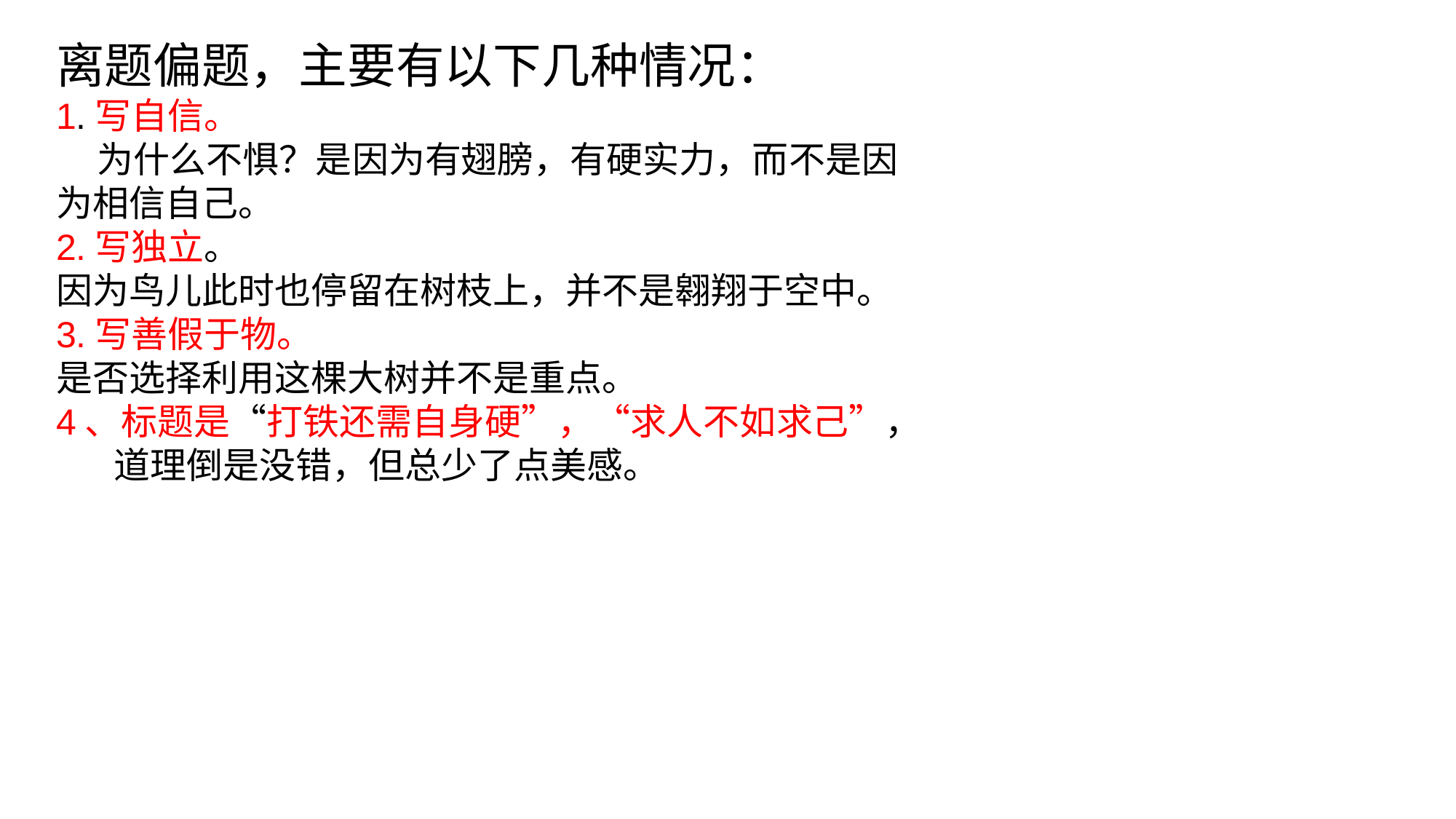

离题偏题，主要有以下几种情况：
1.写自信。
    为什么不惧？是因为有翅膀，有硬实力，而不是因为相信自己。
2.写独立。
因为鸟儿此时也停留在树枝上，并不是翱翔于空中。
3.写善假于物。
是否选择利用这棵大树并不是重点。
4、标题是“打铁还需自身硬”，“求人不如求己”，
      道理倒是没错，但总少了点美感。